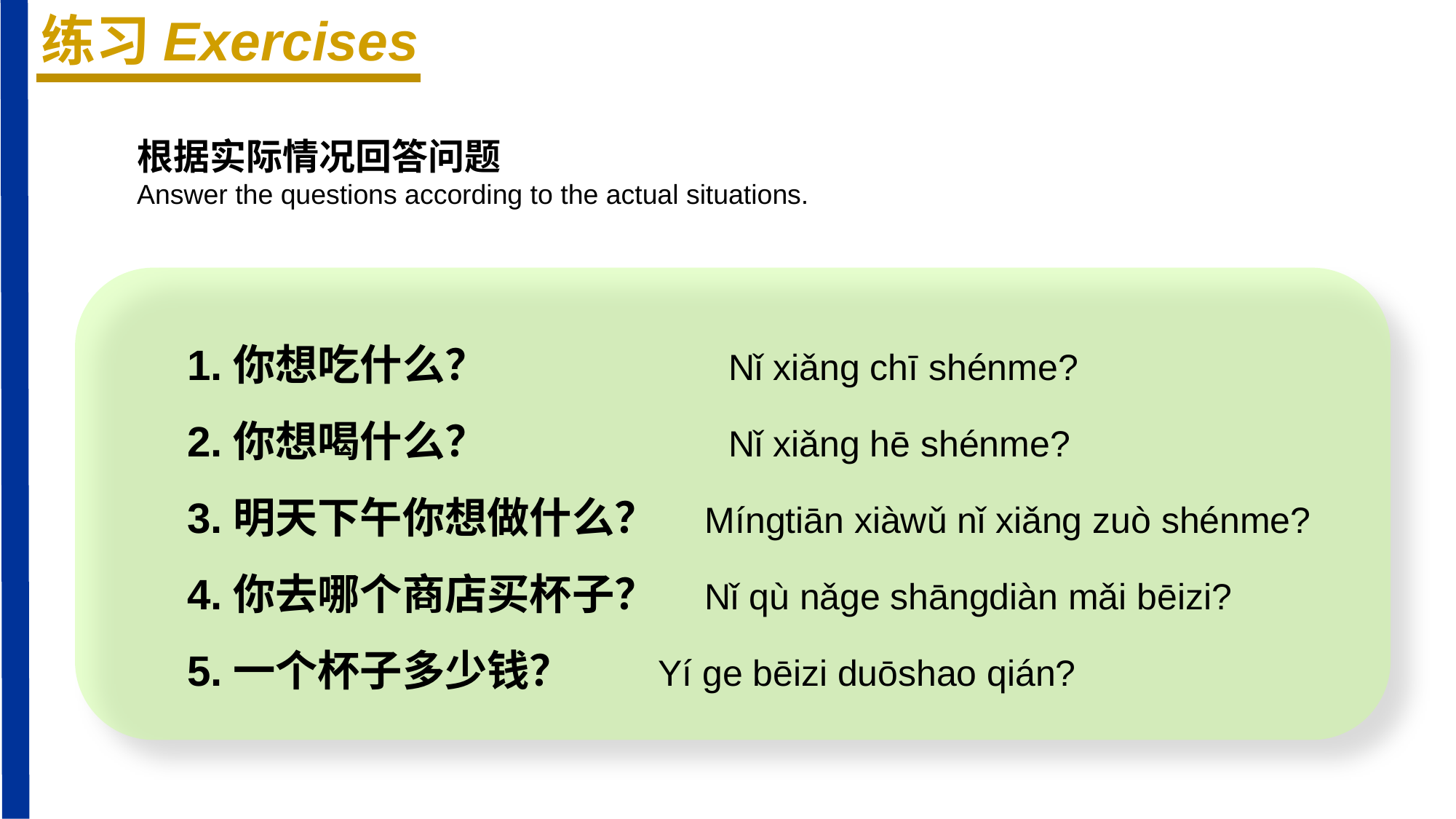

练习Exercises
根据实际情况回答问题
Answer the questions according to the actual situations.

1.你想吃什么？                        Nǐ xiǎnɡ chī shénme?
2.你想喝什么？                        Nǐ xiǎnɡ hē shénme?
3.明天下午你想做什么？    Mínɡtiān xiàwǔ nǐ xiǎnɡ zuò shénme?
4.你去哪个商店买杯子？    Nǐ qù nǎɡe shānɡdiàn mǎi bēizi?
5.一个杯子多少钱？        Yí ɡe bēizi duōshao qián?